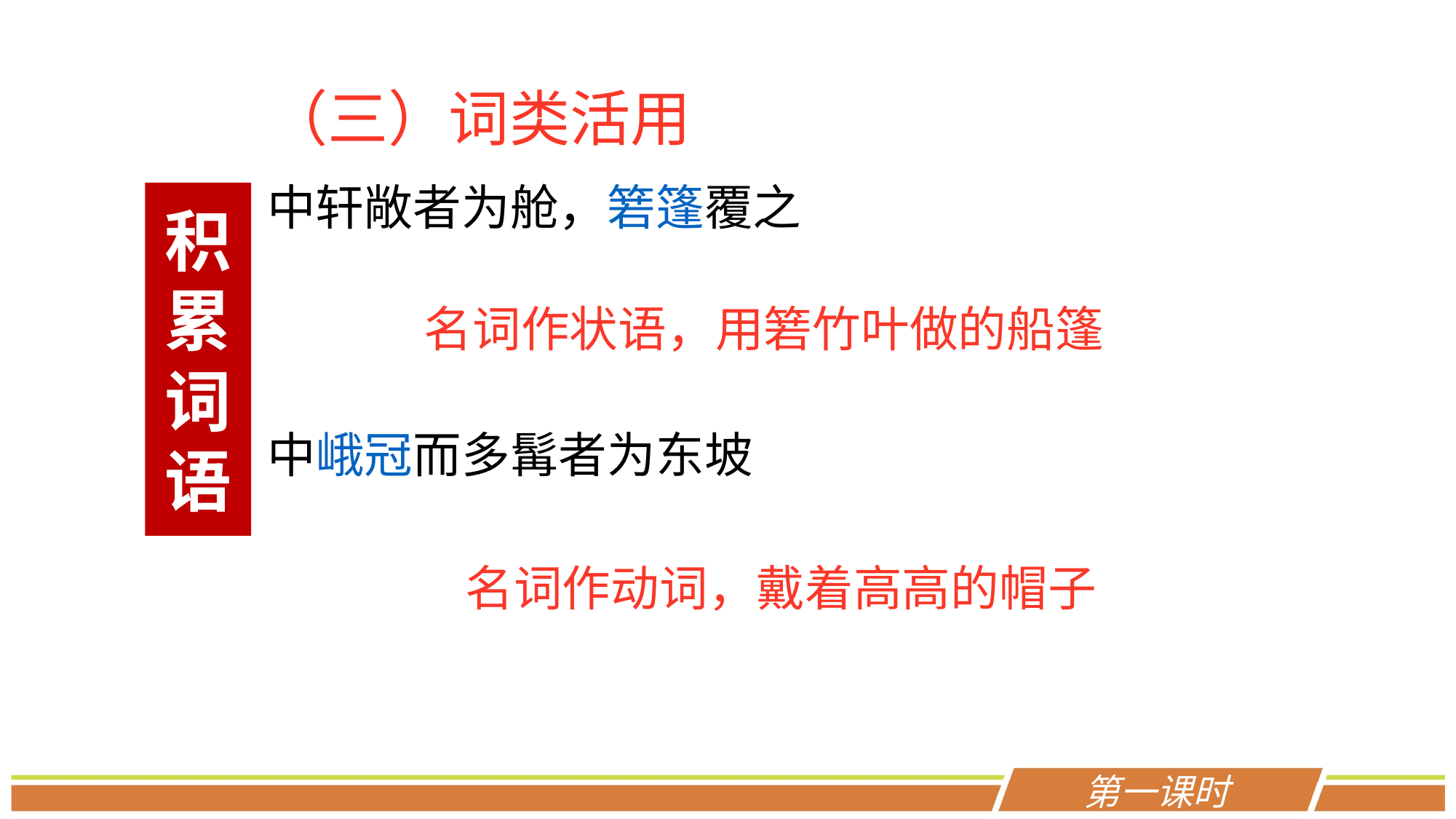

（三）词类活用
中轩敞者为舱，箬篷覆之

中峨冠而多髯者为东坡

积累词语
名词作状语，用箬竹叶做的船篷
名词作动词，戴着高高的帽子
第一课时